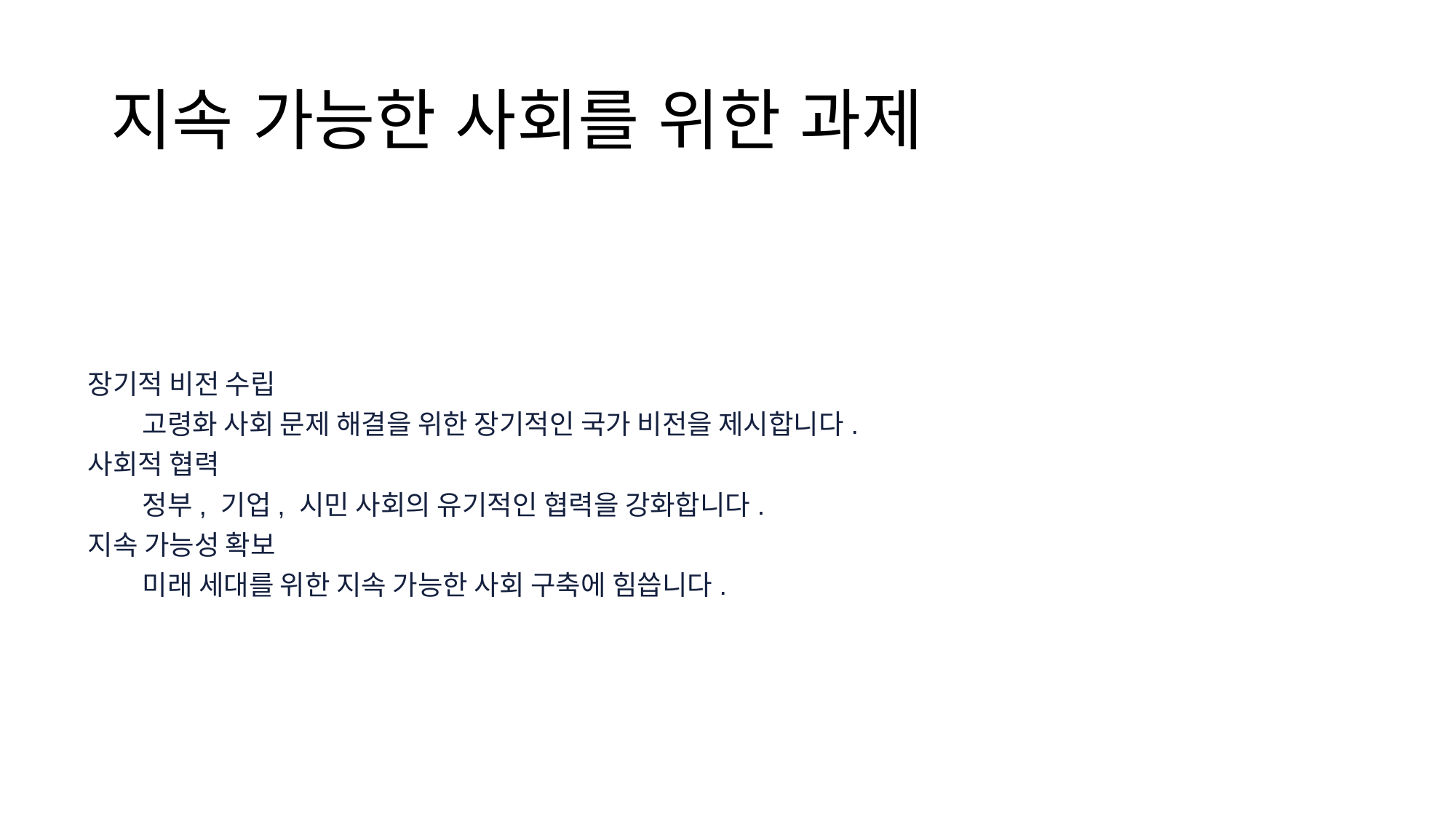

# 지속 가능한 사회를 위한 과제
장기적 비전 수립
고령화 사회 문제 해결을 위한 장기적인 국가 비전을 제시합니다.
사회적 협력
정부, 기업, 시민 사회의 유기적인 협력을 강화합니다.
지속 가능성 확보
미래 세대를 위한 지속 가능한 사회 구축에 힘씁니다.